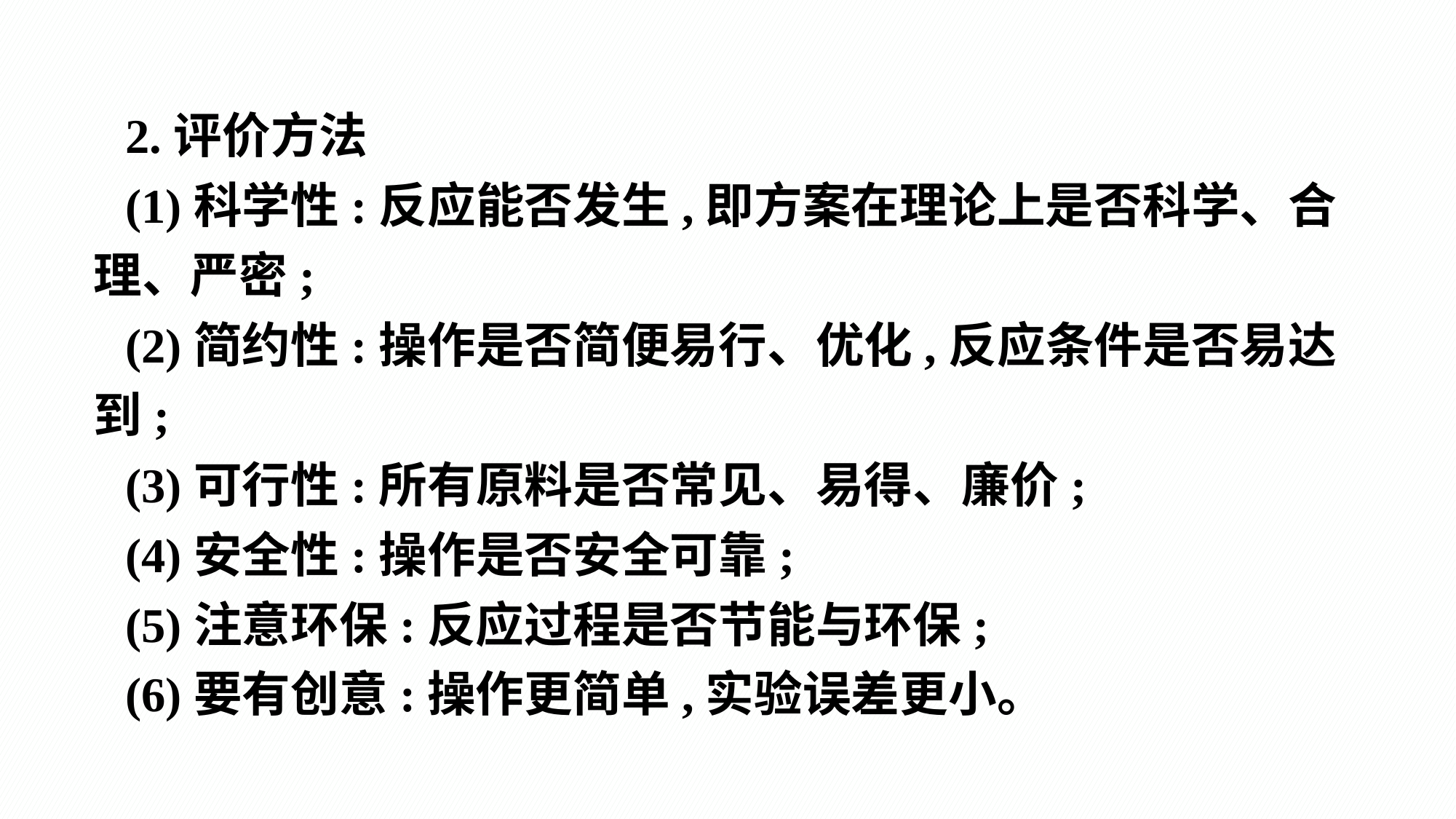

2.评价方法
(1)科学性:反应能否发生,即方案在理论上是否科学、合理、严密;
(2)简约性:操作是否简便易行、优化,反应条件是否易达到;
(3)可行性:所有原料是否常见、易得、廉价;
(4)安全性:操作是否安全可靠;
(5)注意环保:反应过程是否节能与环保;
(6)要有创意:操作更简单,实验误差更小。